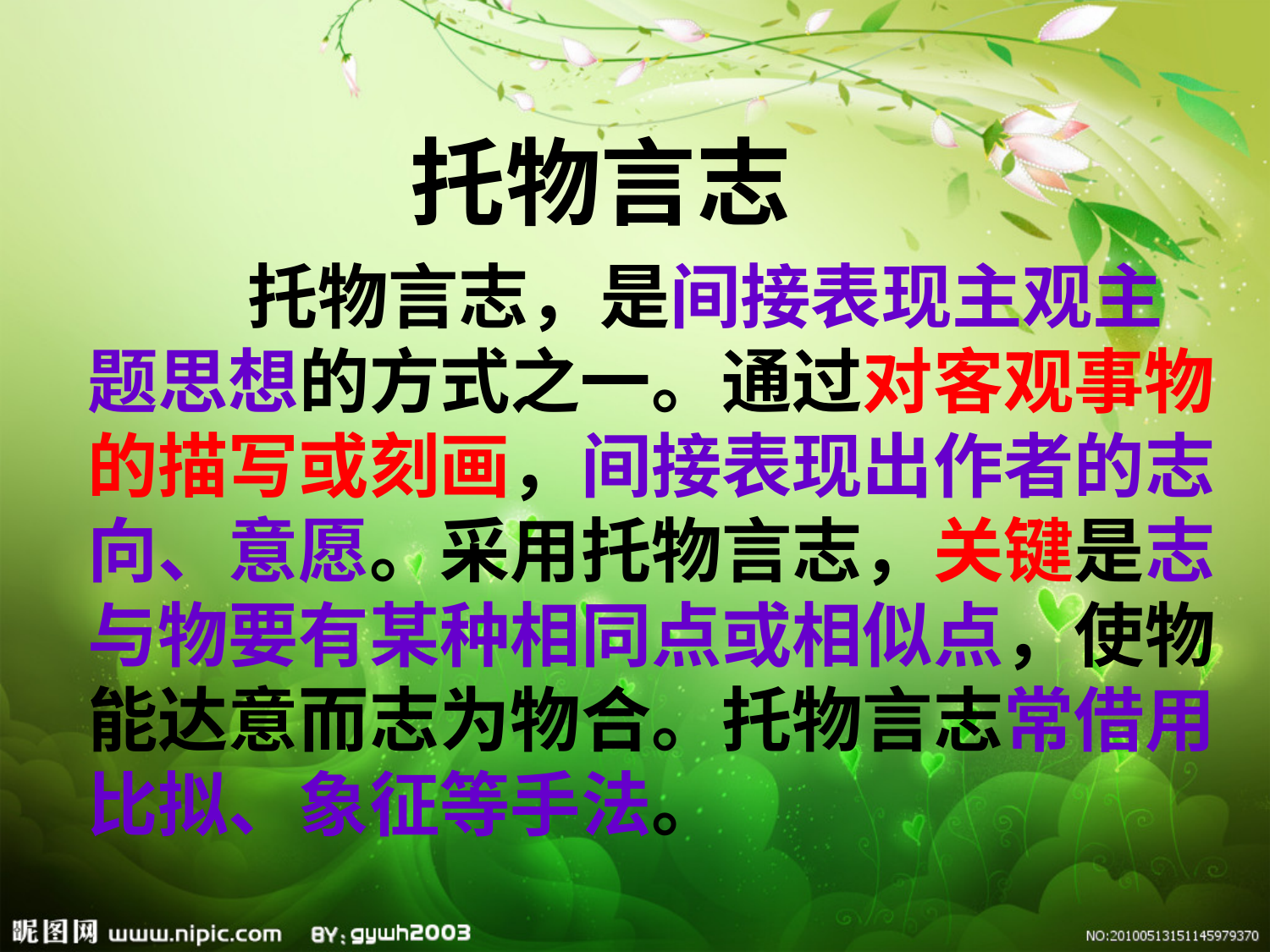

托物言志
         托物言志，是间接表现主观主题思想的方式之一。通过对客观事物的描写或刻画，间接表现出作者的志向、意愿。采用托物言志，关键是志与物要有某种相同点或相似点，使物能达意而志为物合。托物言志常借用比拟、象征等手法。